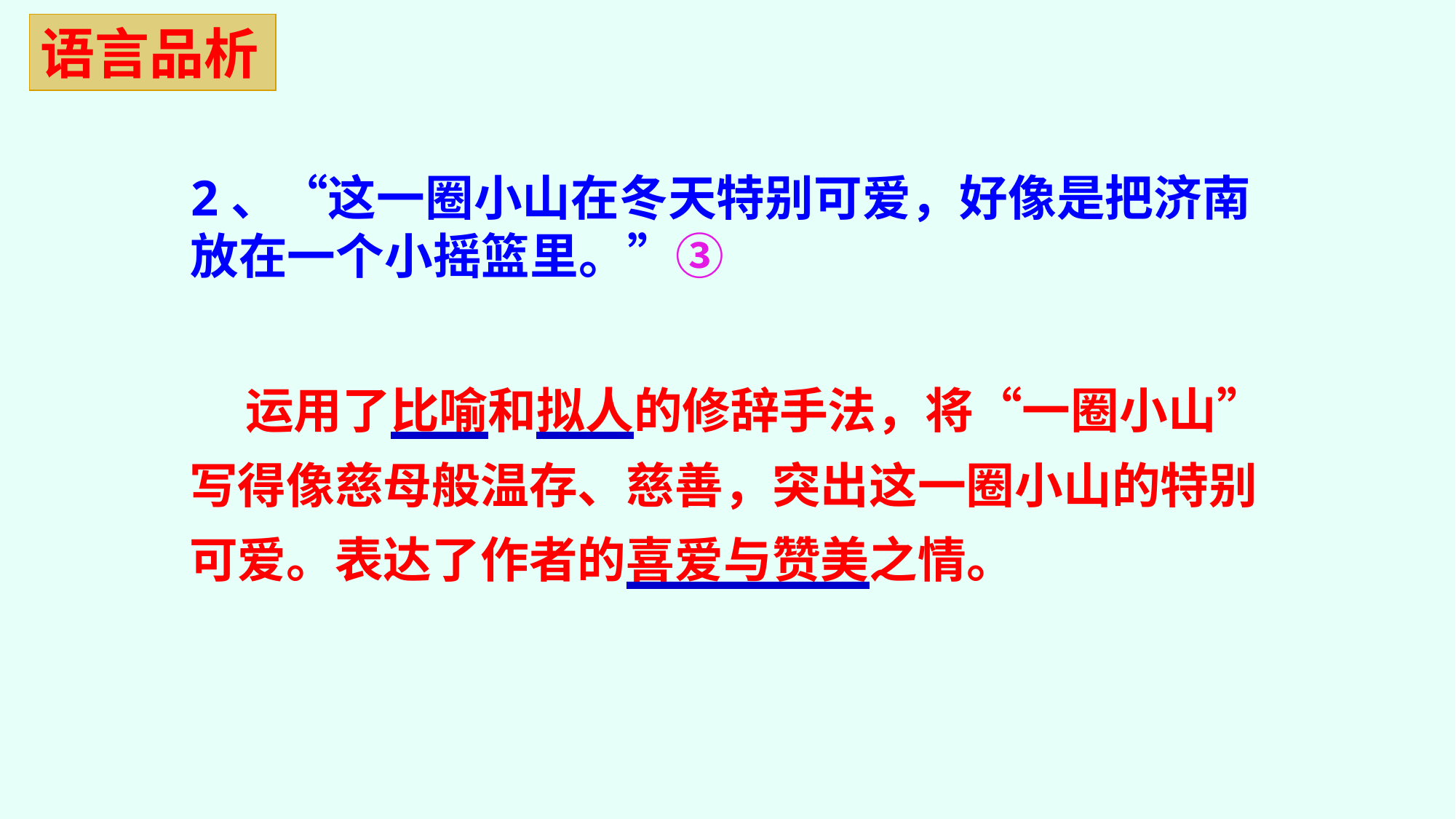

语言品析
2、“这一圈小山在冬天特别可爱，好像是把济南放在一个小摇篮里。”③

    运用了比喻和拟人的修辞手法，将“一圈小山”写得像慈母般温存、慈善，突出这一圈小山的特别可爱。表达了作者的喜爱与赞美之情。